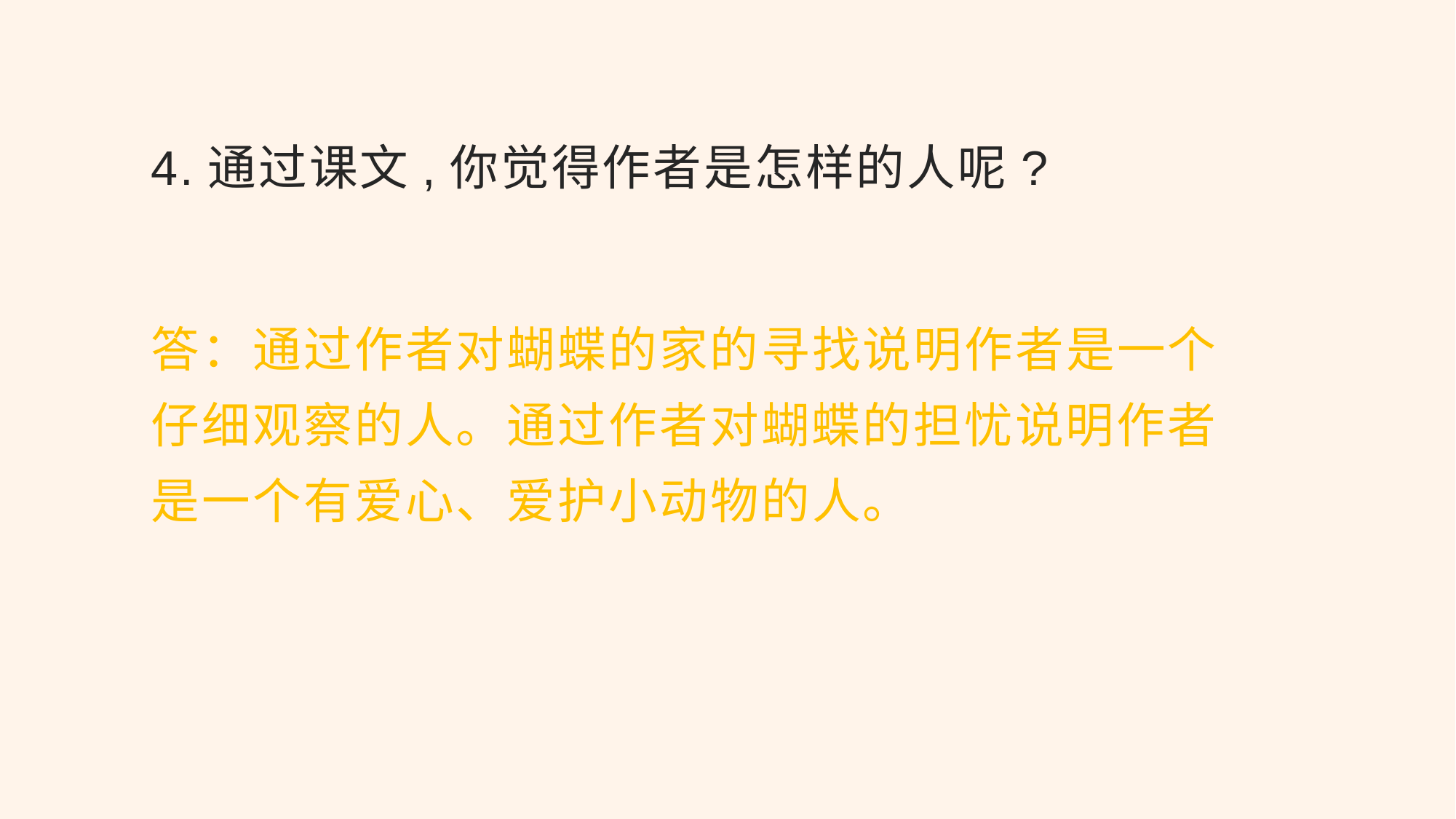

4.通过课文,你觉得作者是怎样的人呢?

答：通过作者对蝴蝶的家的寻找说明作者是一个仔细观察的人。通过作者对蝴蝶的担忧说明作者是一个有爱心、爱护小动物的人。